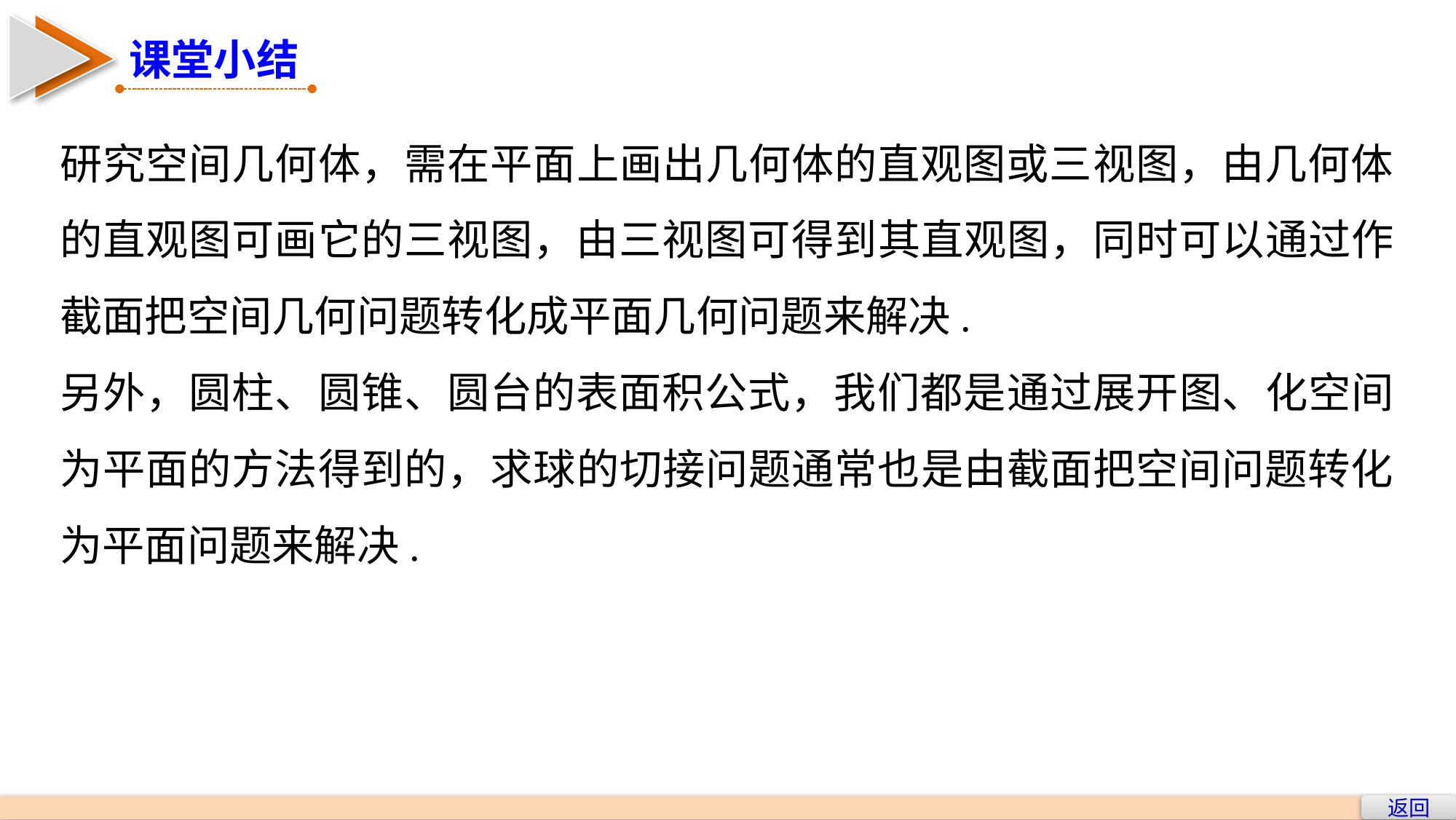

课堂小结
研究空间几何体，需在平面上画出几何体的直观图或三视图，由几何体的直观图可画它的三视图，由三视图可得到其直观图，同时可以通过作截面把空间几何问题转化成平面几何问题来解决.
另外，圆柱、圆锥、圆台的表面积公式，我们都是通过展开图、化空间为平面的方法得到的，求球的切接问题通常也是由截面把空间问题转化为平面问题来解决.
返回